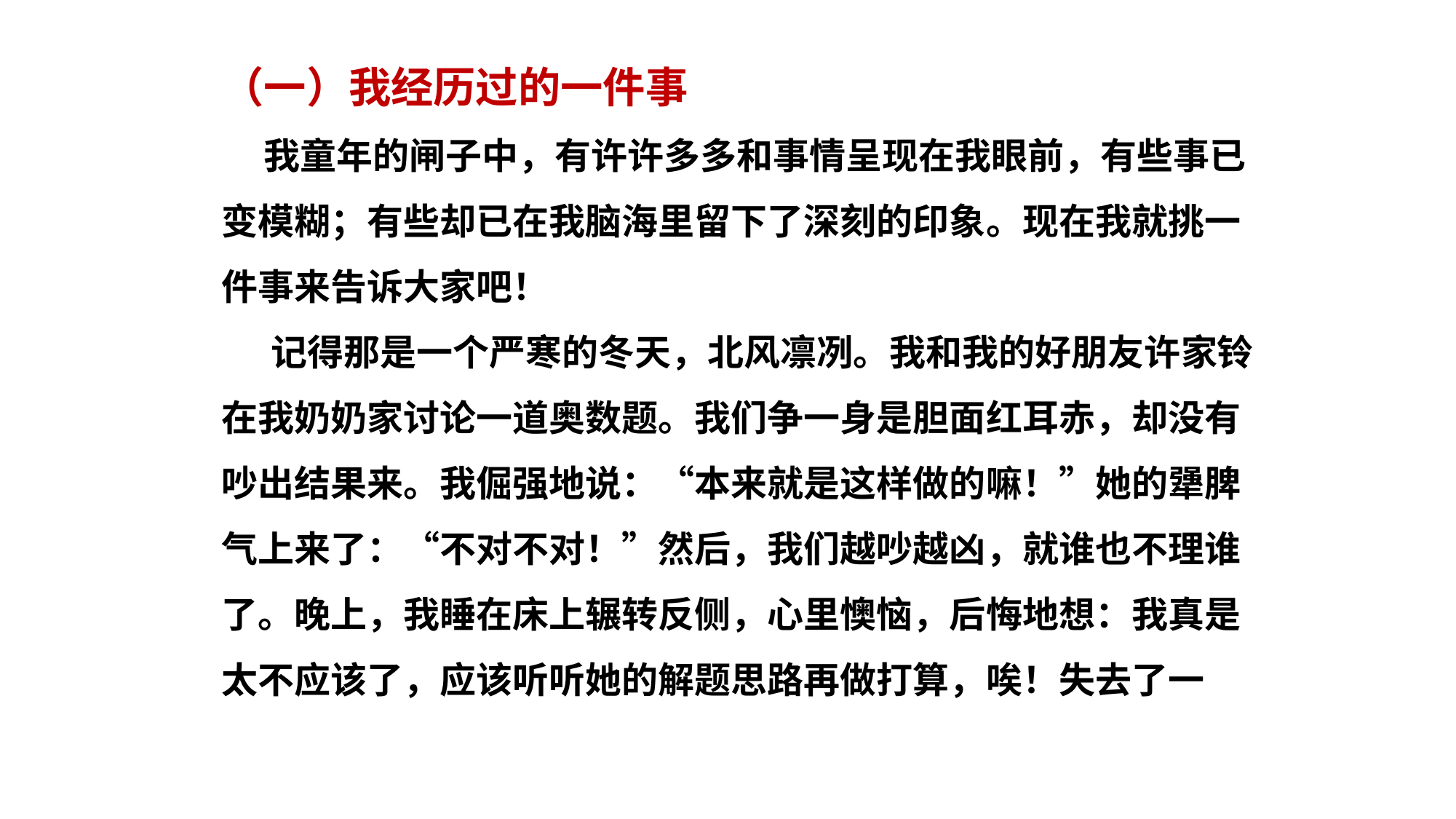

（一）我经历过的一件事
     我童年的闸子中，有许许多多和事情呈现在我眼前，有些事已变模糊；有些却已在我脑海里留下了深刻的印象。现在我就挑一件事来告诉大家吧！
     记得那是一个严寒的冬天，北风凛冽。我和我的好朋友许家铃在我奶奶家讨论一道奥数题。我们争一身是胆面红耳赤，却没有吵出结果来。我倔强地说：“本来就是这样做的嘛！”她的犟脾气上来了：“不对不对！”然后，我们越吵越凶，就谁也不理谁了。晚上，我睡在床上辗转反侧，心里懊恼，后悔地想：我真是太不应该了，应该听听她的解题思路再做打算，唉！失去了一
活动示例